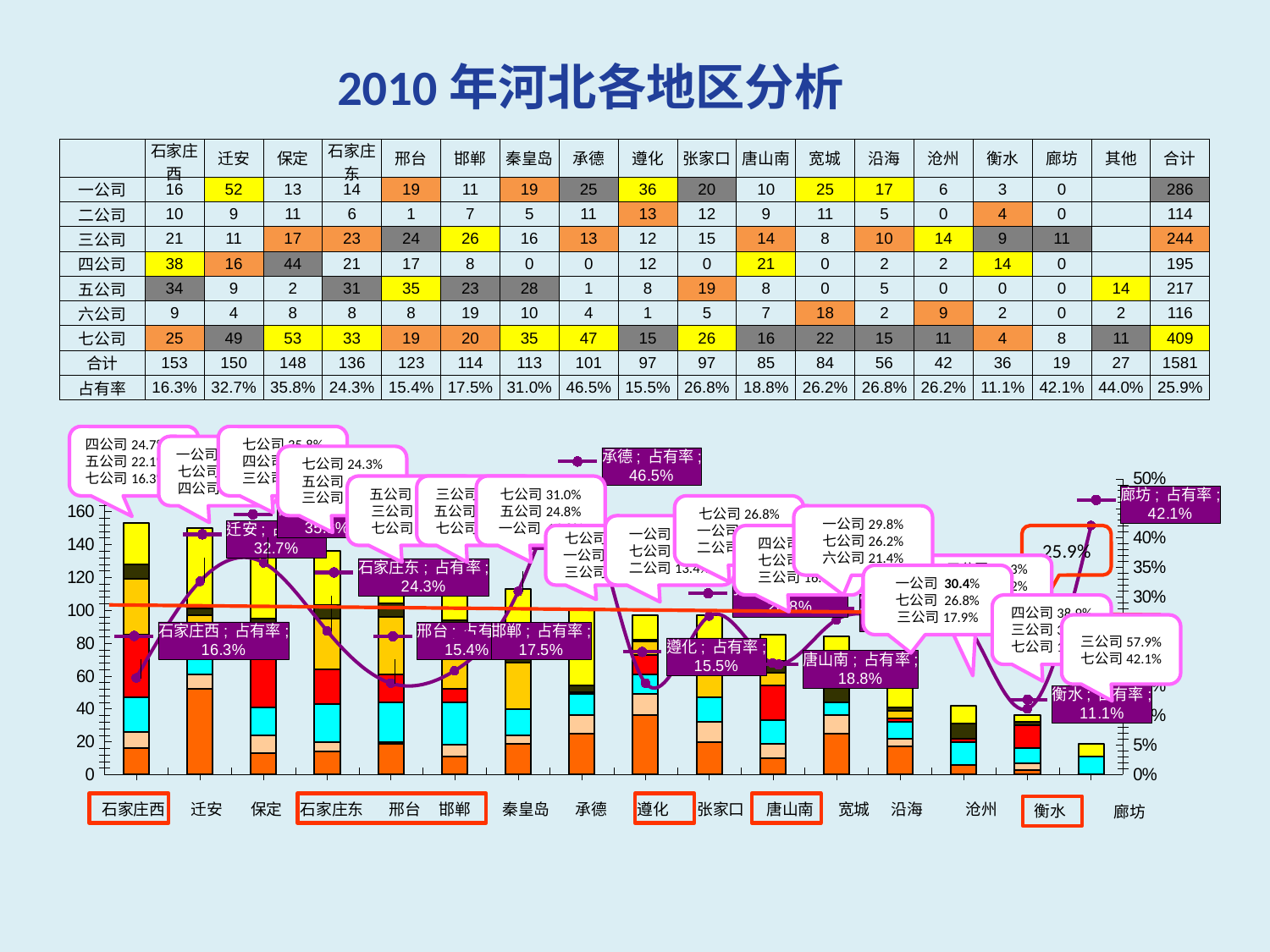

#

2010年河北各地区分析
|  | 石家庄西 | 迁安 | 保定 | 石家庄东 | 邢台 | 邯郸 | 秦皇岛 | 承德 | 遵化 | 张家口 | 唐山南 | 宽城 | 沿海 | 沧州 | 衡水 | 廊坊 | 其他 | 合计 |
| --- | --- | --- | --- | --- | --- | --- | --- | --- | --- | --- | --- | --- | --- | --- | --- | --- | --- | --- |
| 一公司 | 16 | 52 | 13 | 14 | 19 | 11 | 19 | 25 | 36 | 20 | 10 | 25 | 17 | 6 | 3 | 0 |  | 286 |
| 二公司 | 10 | 9 | 11 | 6 | 1 | 7 | 5 | 11 | 13 | 12 | 9 | 11 | 5 | 0 | 4 | 0 |  | 114 |
| 三公司 | 21 | 11 | 17 | 23 | 24 | 26 | 16 | 13 | 12 | 15 | 14 | 8 | 10 | 14 | 9 | 11 |  | 244 |
| 四公司 | 38 | 16 | 44 | 21 | 17 | 8 | 0 | 0 | 12 | 0 | 21 | 0 | 2 | 2 | 14 | 0 |  | 195 |
| 五公司 | 34 | 9 | 2 | 31 | 35 | 23 | 28 | 1 | 8 | 19 | 8 | 0 | 5 | 0 | 0 | 0 | 14 | 217 |
| 六公司 | 9 | 4 | 8 | 8 | 8 | 19 | 10 | 4 | 1 | 5 | 7 | 18 | 2 | 9 | 2 | 0 | 2 | 116 |
| 七公司 | 25 | 49 | 53 | 33 | 19 | 20 | 35 | 47 | 15 | 26 | 16 | 22 | 15 | 11 | 4 | 8 | 11 | 409 |
| 合计 | 153 | 150 | 148 | 136 | 123 | 114 | 113 | 101 | 97 | 97 | 85 | 84 | 56 | 42 | 36 | 19 | 27 | 1581 |
| 占有率 | 16.3% | 32.7% | 35.8% | 24.3% | 15.4% | 17.5% | 31.0% | 46.5% | 15.5% | 26.8% | 18.8% | 26.2% | 26.8% | 26.2% | 11.1% | 42.1% | 44.0% | 25.9% |

### Chart

| Category | 日立 | 卡特 | 神钢 | 斗山 | 现代 | 沃尔沃 | 小松 | 占有率 |
|---|---|---|---|---|---|---|---|---|
| 石家庄西 | 16.0 | 10.0 | 21.0 | 38.0 | 34.0 | 9.0 | 25.0 | 0.1633986928104577 |
| 迁安 | 52.0 | 9.0 | 11.0 | 16.0 | 9.0 | 4.0 | 49.0 | 0.32666666666666777 |
| 保定 | 13.0 | 11.0 | 17.0 | 44.0 | 2.0 | 8.0 | 53.0 | 0.3581081081081081 |
| 石家庄东 | 14.0 | 6.0 | 23.0 | 21.0 | 31.0 | 8.0 | 33.0 | 0.2426470588235294 |
| 邢台 | 19.0 | 1.0 | 24.0 | 17.0 | 35.0 | 8.0 | 19.0 | 0.1544715447154474 |
| 邯郸 | 11.0 | 7.0 | 26.0 | 8.0 | 23.0 | 19.0 | 20.0 | 0.17543859649122875 |
| 秦皇岛 | 19.0 | 5.0 | 16.0 | 0.0 | 28.0 | 10.0 | 35.0 | 0.3097345132743363 |
| 承德 | 25.0 | 11.0 | 13.0 | 0.0 | 1.0 | 4.0 | 47.0 | 0.46534653465346537 |
| 遵化 | 36.0 | 13.0 | 12.0 | 12.0 | 8.0 | 1.0 | 15.0 | 0.15463917525773196 |
| 张家口 | 20.0 | 12.0 | 15.0 | 0.0 | 19.0 | 5.0 | 26.0 | 0.26804123711340205 |
| 唐山南 | 10.0 | 9.0 | 14.0 | 21.0 | 8.0 | 7.0 | 16.0 | 0.1882352941176477 |
| 宽城 | 25.0 | 11.0 | 8.0 | 0.0 | 0.0 | 18.0 | 22.0 | 0.26190476190476336 |
| 沿海 | 17.0 | 5.0 | 10.0 | 2.0 | 5.0 | 2.0 | 15.0 | 0.26785714285714285 |
| 沧州 | 6.0 | 0.0 | 14.0 | 2.0 | 0.0 | 9.0 | 11.0 | 0.26190476190476336 |
| 衡水 | 3.0 | 4.0 | 9.0 | 14.0 | 0.0 | 2.0 | 4.0 | 0.1111111111111111 |
| 廊坊 | 0.0 | 0.0 | 11.0 | 0.0 | 0.0 | 0.0 | 8.0 | 0.421052631578948 |
四公司24.7%
五公司22.1%
七公司16.3%
七公司35.8%
四公司29.7%
三公司11.5%
一公司 34.7%
七公司32.7%
四公司10.7%
七公司24.3%
五公司22.8%
三公司16.9%
五公司 28.5%
三公司19.5%
七公司15.4%
三公司22.8%
五公司 20.2%
七公司17.5%
七公司31.0%
五公司24.8%
一公司 16.8%
七公司26.8%
一公司 20.6%
二公司 19.6%
一公司29.8%
七公司26.2%
六公司21.4%
一公司37.1%
七公司15.5%
二公司13.4%
七公司46.5%
一公司 24.8%
三公司12.9%
四公司24.7%
七公司18.8%
三公司16.5%
25.9%
三公司33.3%
七公司26.2%
六公司21.4%
一公司 30.4%
七公司 26.8%
三公司17.9%
四公司38.9%
三公司38.9%
七公司11.1%
三公司57.9%
七公司42.1%
石家庄西

迁安
保定
石家庄东

邢台
邯郸
秦皇岛
承德
遵化

张家口

唐山南
宽城
沿海
沧州
衡水

廊坊